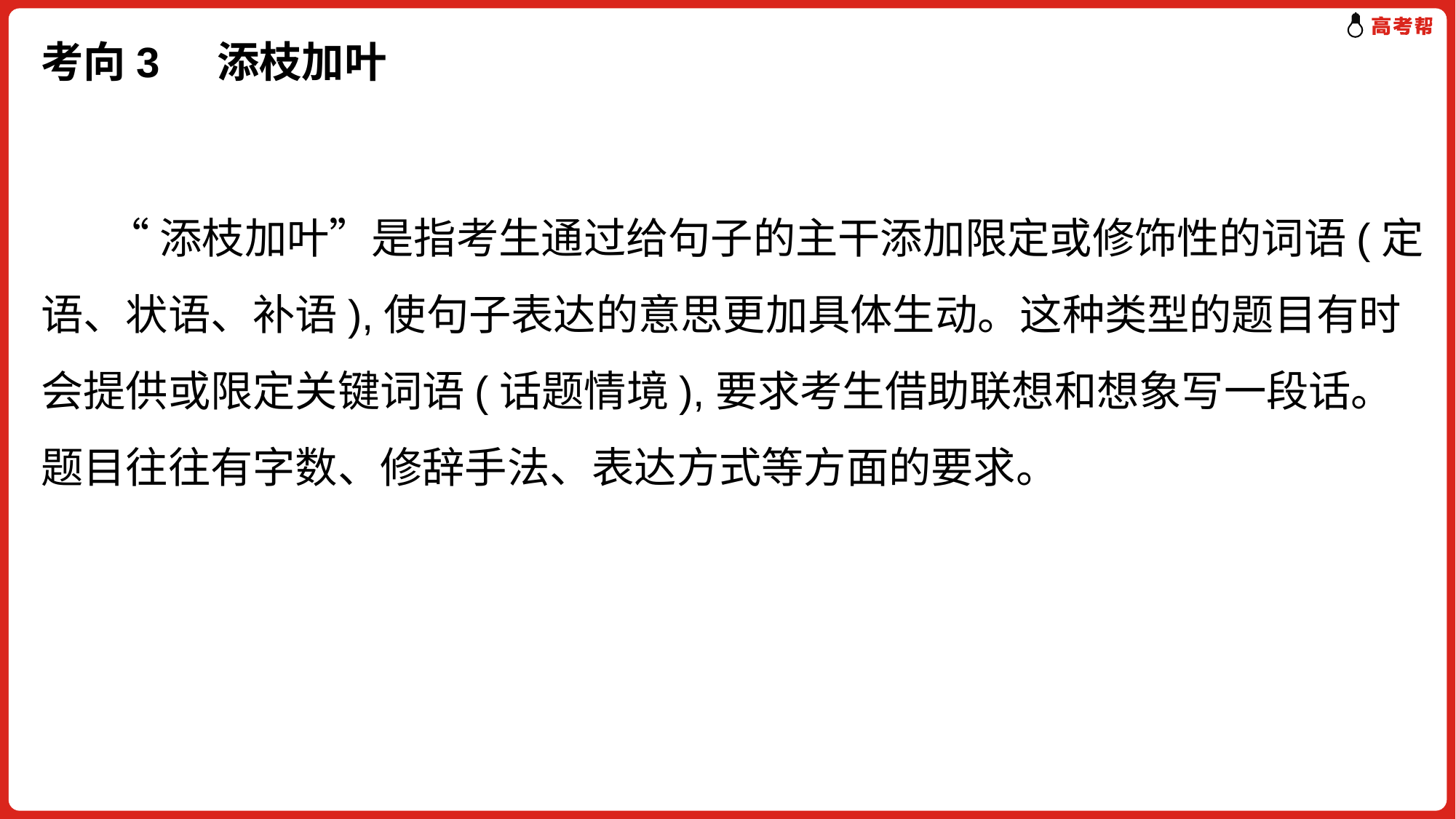

# 考向3    添枝加叶
       “添枝加叶”是指考生通过给句子的主干添加限定或修饰性的词语(定语、状语、补语),使句子表达的意思更加具体生动。这种类型的题目有时会提供或限定关键词语(话题情境),要求考生借助联想和想象写一段话。题目往往有字数、修辞手法、表达方式等方面的要求。